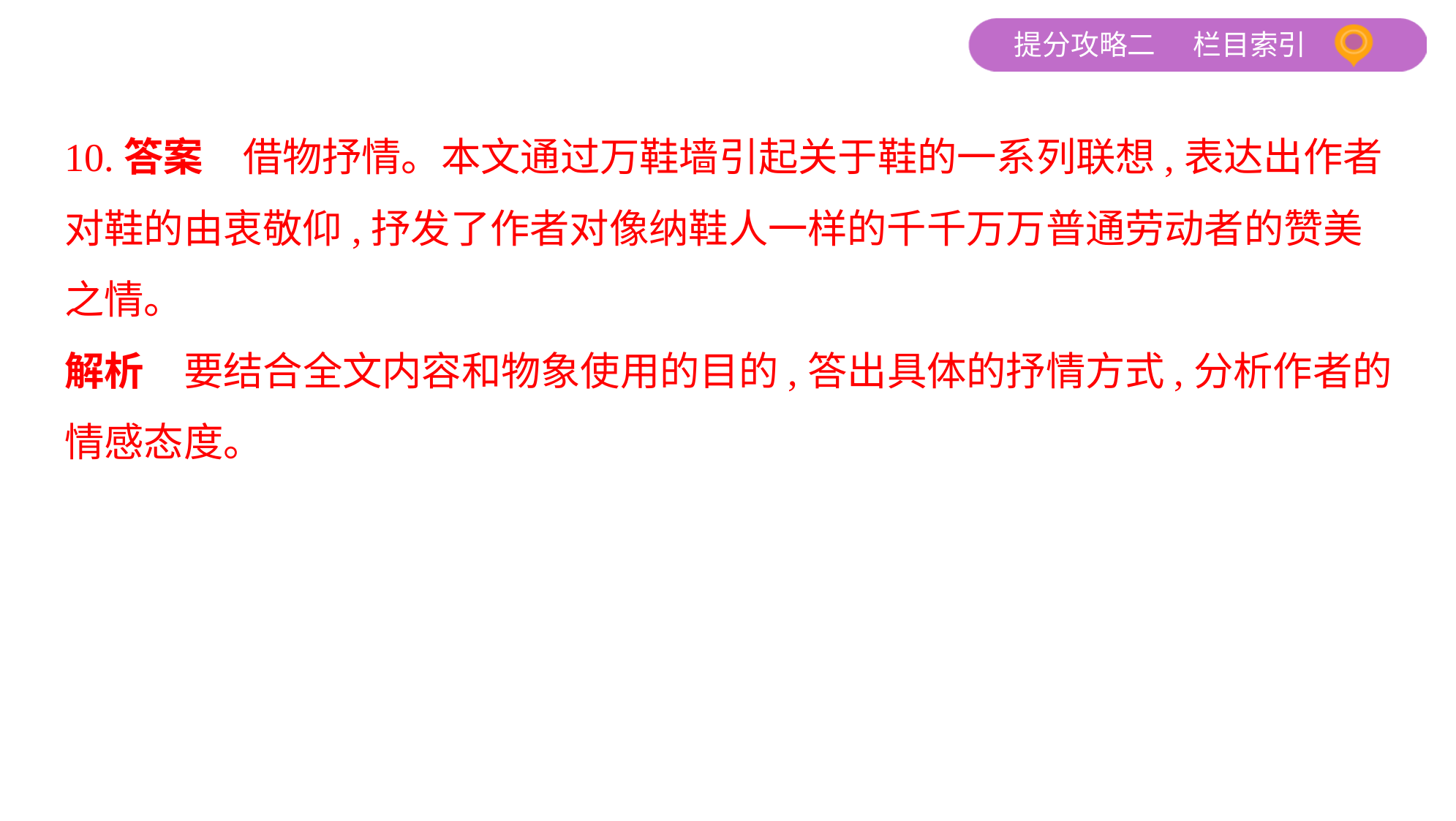

10.答案　借物抒情。本文通过万鞋墙引起关于鞋的一系列联想,表达出作者
对鞋的由衷敬仰,抒发了作者对像纳鞋人一样的千千万万普通劳动者的赞美
之情。
解析　要结合全文内容和物象使用的目的,答出具体的抒情方式,分析作者的
情感态度。